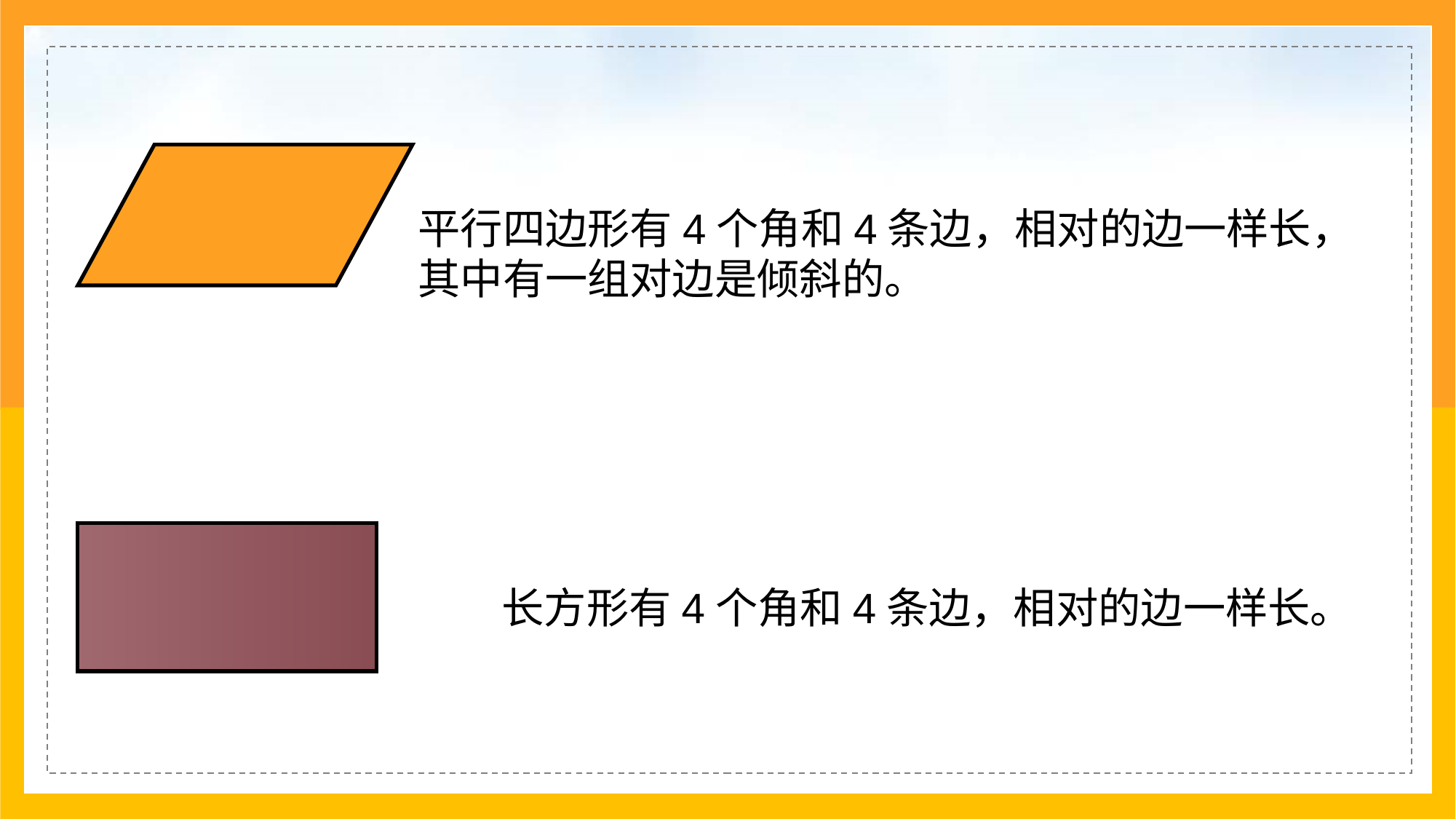

平行四边形有4个角和4条边，相对的边一样长，
其中有一组对边是倾斜的。

长方形有4个角和4条边，相对的边一样长。